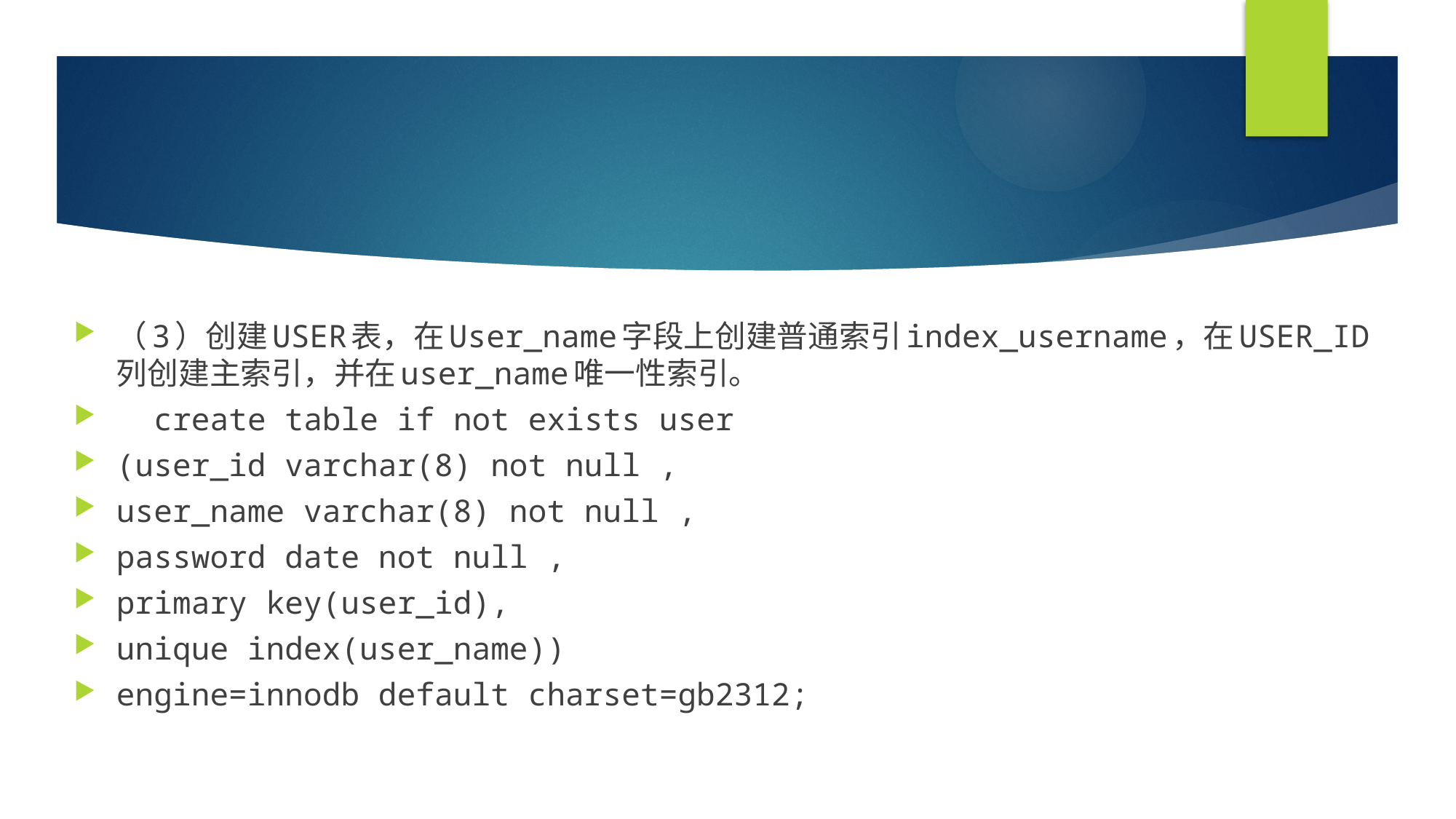

#
（3）创建USER表，在User_name字段上创建普通索引index_username，在USER_ID列创建主索引，并在user_name唯一性索引。
  create table if not exists user
(user_id varchar(8) not null ,
user_name varchar(8) not null ,
password date not null ,
primary key(user_id),
unique index(user_name))
engine=innodb default charset=gb2312;